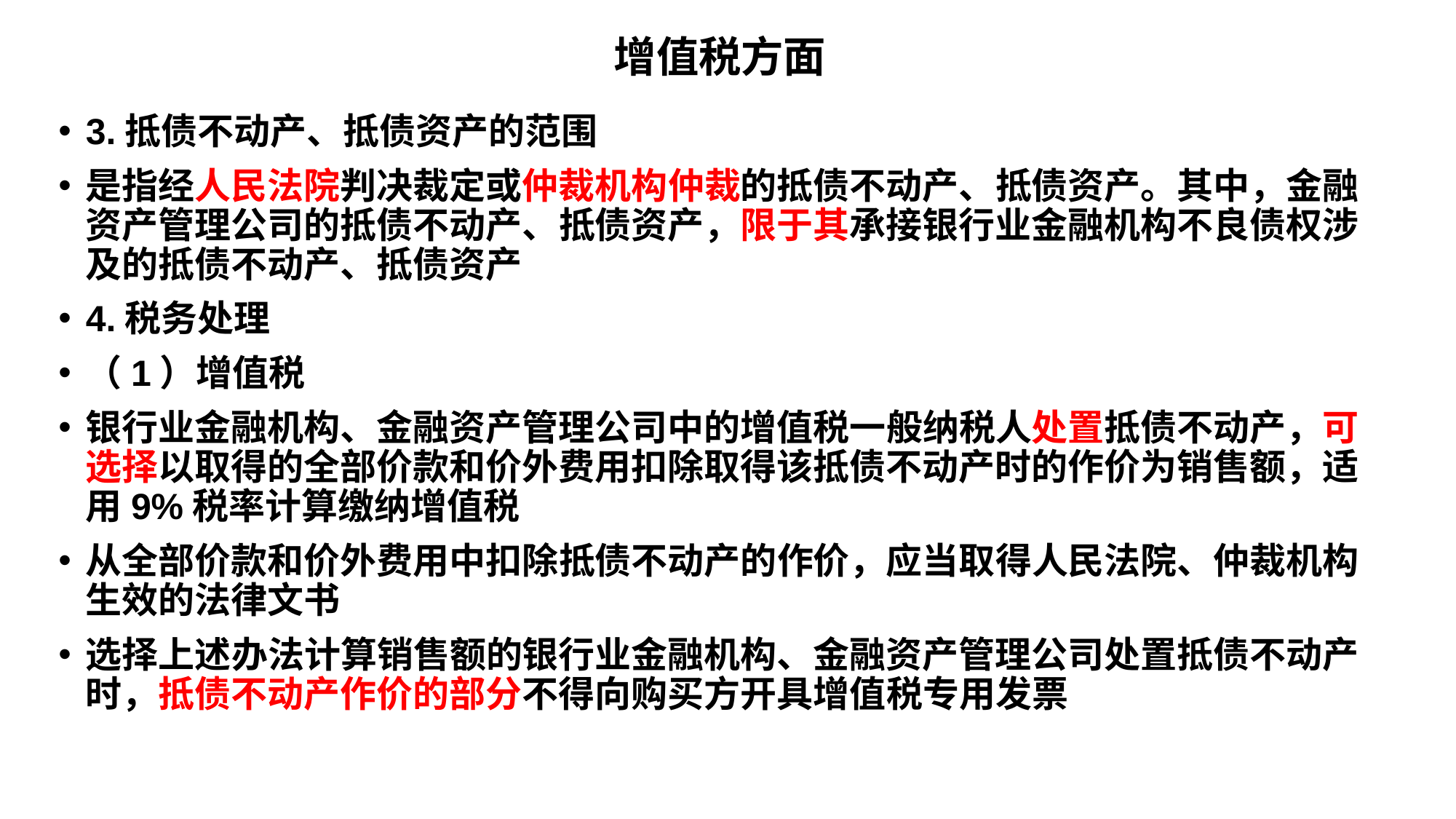

# 增值税方面
3.抵债不动产、抵债资产的范围
是指经人民法院判决裁定或仲裁机构仲裁的抵债不动产、抵债资产。其中，金融资产管理公司的抵债不动产、抵债资产，限于其承接银行业金融机构不良债权涉及的抵债不动产、抵债资产
4.税务处理
（1）增值税
银行业金融机构、金融资产管理公司中的增值税一般纳税人处置抵债不动产，可选择以取得的全部价款和价外费用扣除取得该抵债不动产时的作价为销售额，适用9%税率计算缴纳增值税
从全部价款和价外费用中扣除抵债不动产的作价，应当取得人民法院、仲裁机构生效的法律文书
选择上述办法计算销售额的银行业金融机构、金融资产管理公司处置抵债不动产时，抵债不动产作价的部分不得向购买方开具增值税专用发票